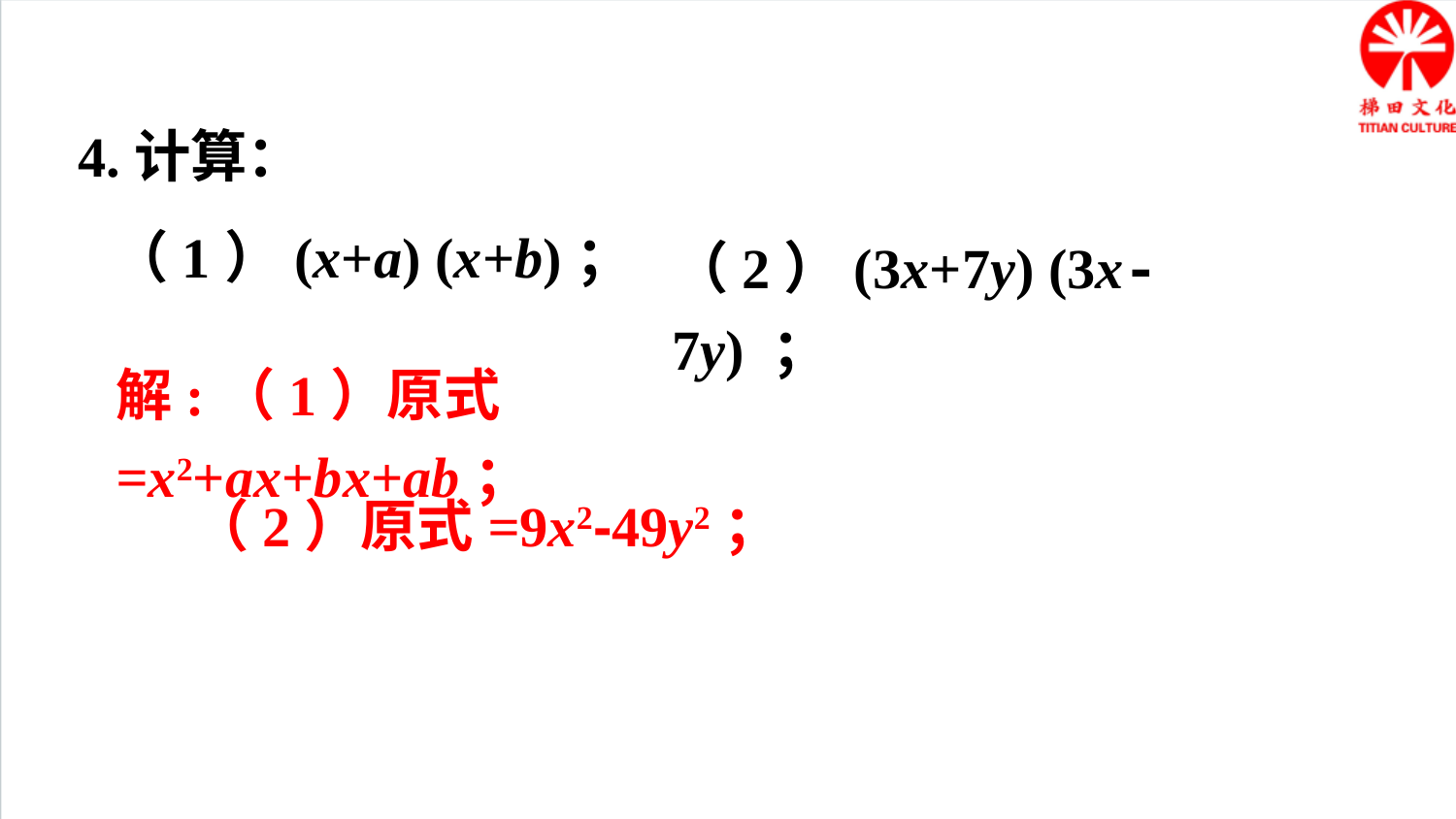

4.计算：
（2）(3x+7y) (3x-7y) ；
（1）(x+a) (x+b)；
解:（1）原式=x2+ax+bx+ab；
（2）原式=9x2-49y2；